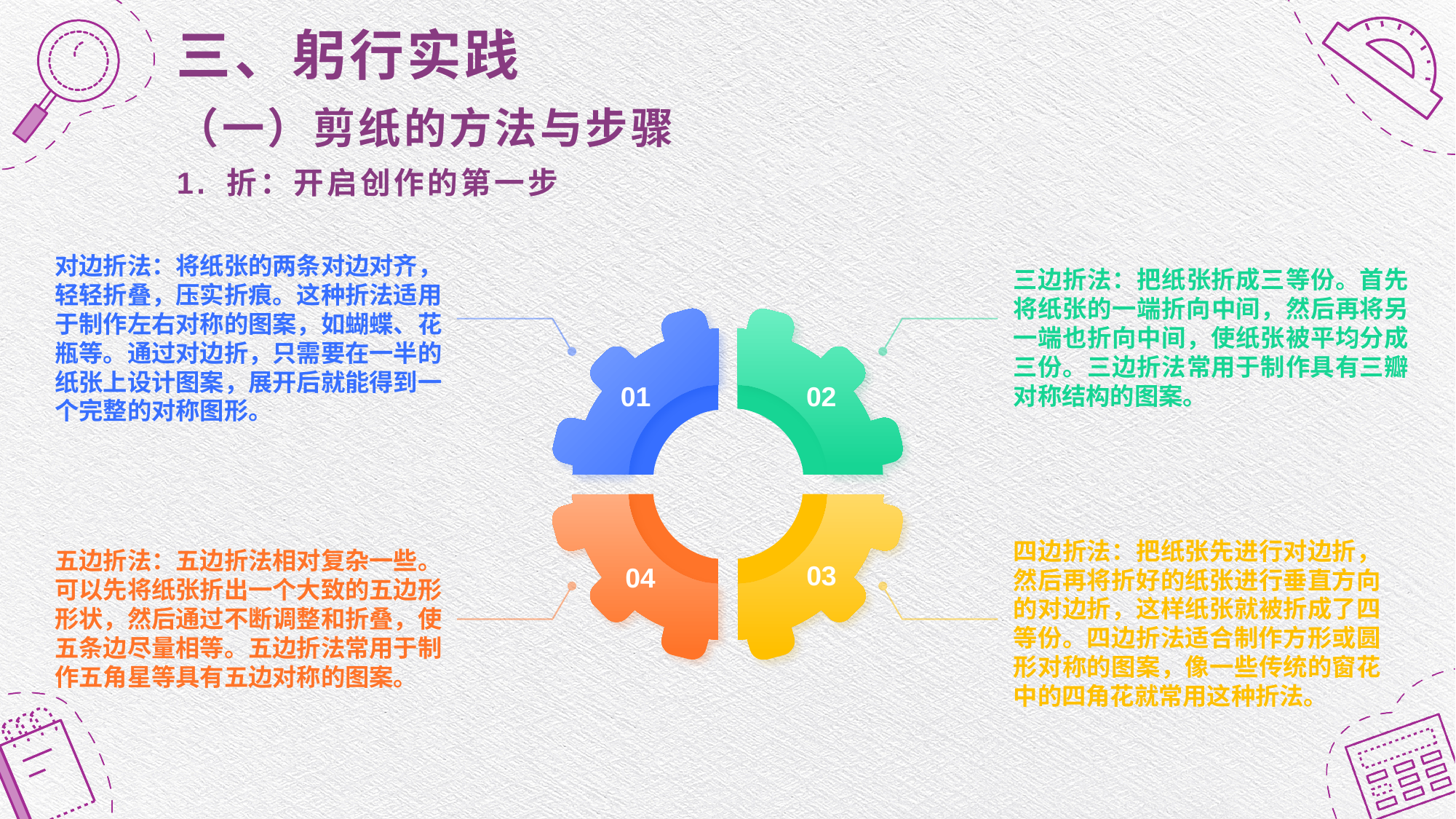

三、躬行实践
（一）剪纸的方法与步骤
1. 折：开启创作的第一步
对边折法：将纸张的两条对边对齐，轻轻折叠，压实折痕。这种折法适用于制作左右对称的图案，如蝴蝶、花瓶等。通过对边折，只需要在一半的纸张上设计图案，展开后就能得到一个完整的对称图形。
三边折法：把纸张折成三等份。首先将纸张的一端折向中间，然后再将另一端也折向中间，使纸张被平均分成三份。三边折法常用于制作具有三瓣对称结构的图案。
01
02

04

03
四边折法：把纸张先进行对边折，然后再将折好的纸张进行垂直方向的对边折，这样纸张就被折成了四等份。四边折法适合制作方形或圆形对称的图案，像一些传统的窗花中的四角花就常用这种折法。
五边折法：五边折法相对复杂一些。可以先将纸张折出一个大致的五边形形状，然后通过不断调整和折叠，使五条边尽量相等。五边折法常用于制作五角星等具有五边对称的图案。